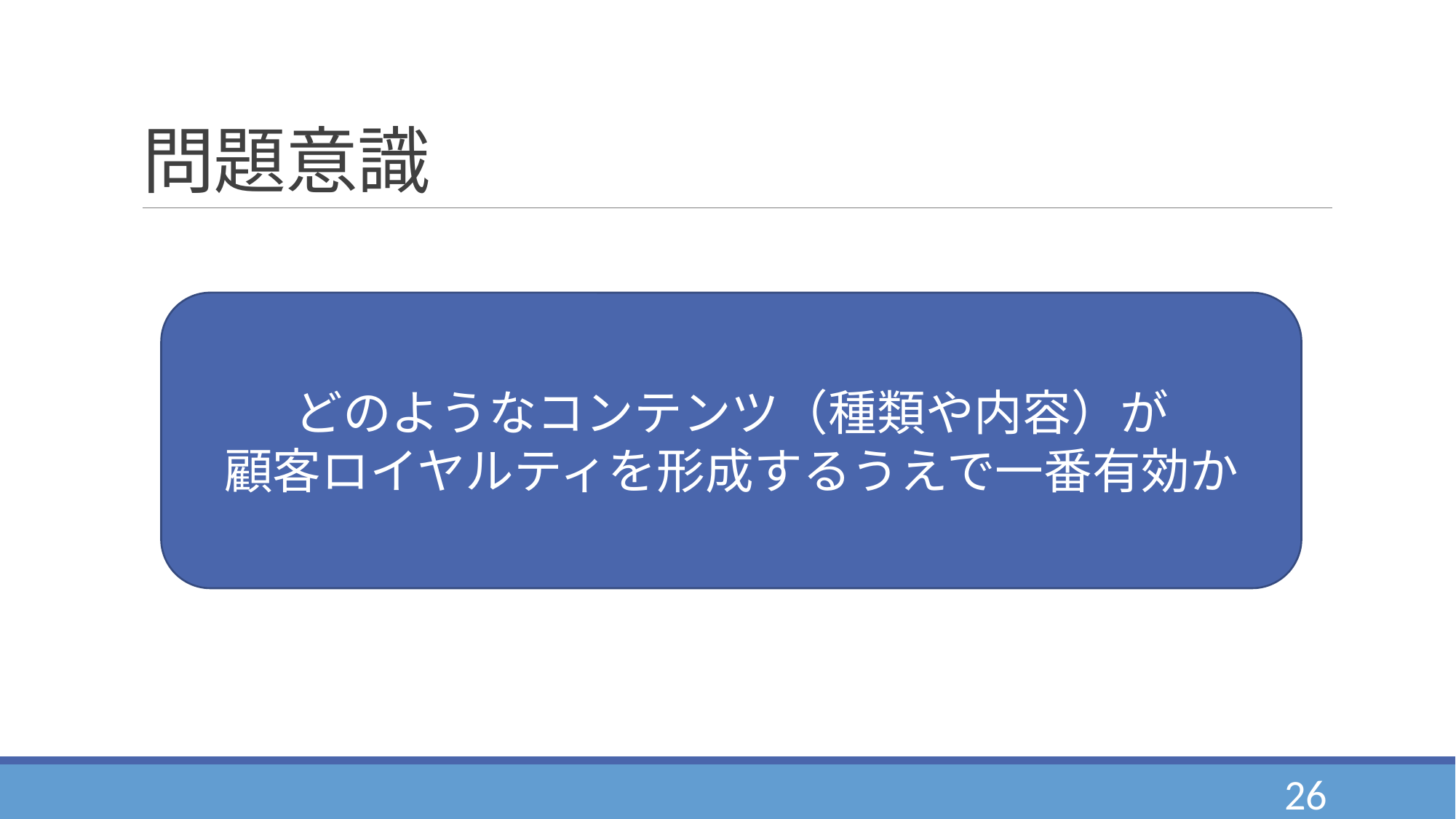

# 問題意識
どのようなコンテンツ（種類や内容）が
顧客ロイヤルティを形成するうえで一番有効か
26